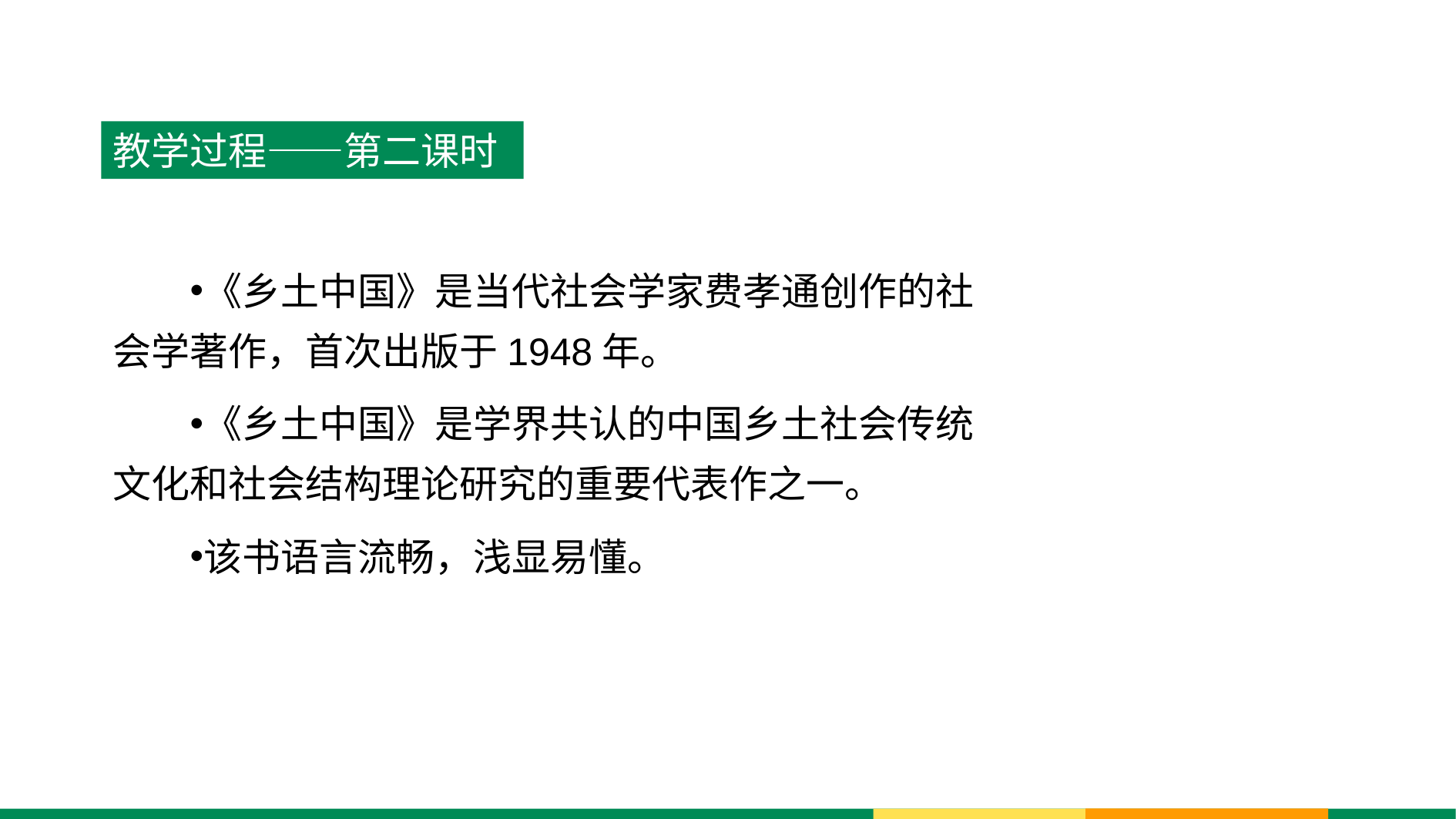

教学过程——第二课时
《乡土中国》是当代社会学家费孝通创作的社会学著作，首次出版于1948年。
《乡土中国》是学界共认的中国乡土社会传统文化和社会结构理论研究的重要代表作之一。
该书语言流畅，浅显易懂。